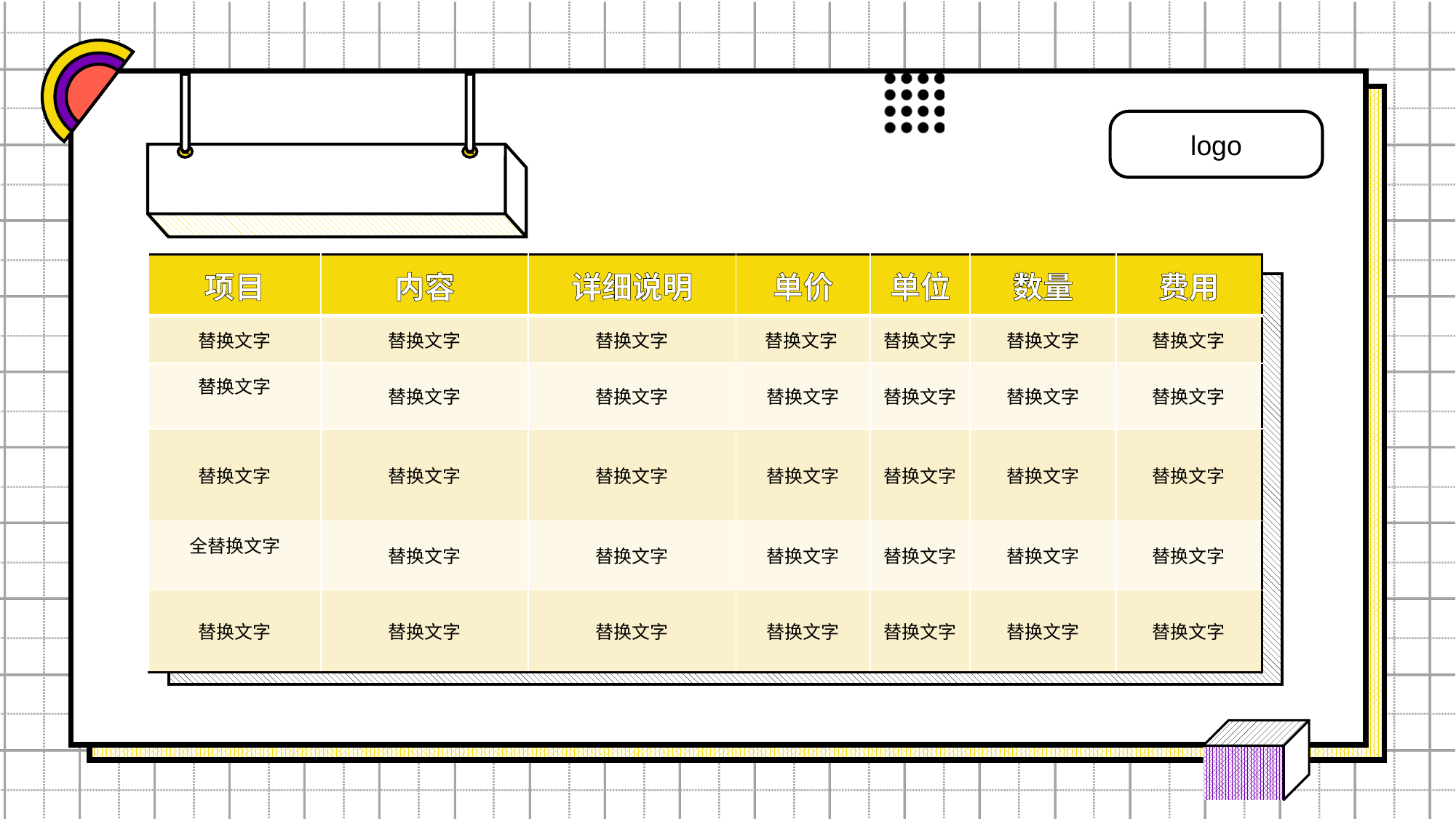

| 项目 | 内容 | 详细说明 | 单价 | 单位 | 数量 | 费用 |
| --- | --- | --- | --- | --- | --- | --- |
| 替换文字 | 替换文字 | 替换文字 | 替换文字 | 替换文字 | 替换文字 | 替换文字 |
| 替换文字 | 替换文字 | 替换文字 | 替换文字 | 替换文字 | 替换文字 | 替换文字 |
| 替换文字 | 替换文字 | 替换文字 | 替换文字 | 替换文字 | 替换文字 | 替换文字 |
| 全替换文字 | 替换文字 | 替换文字 | 替换文字 | 替换文字 | 替换文字 | 替换文字 |
| 替换文字 | 替换文字 | 替换文字 | 替换文字 | 替换文字 | 替换文字 | 替换文字 |